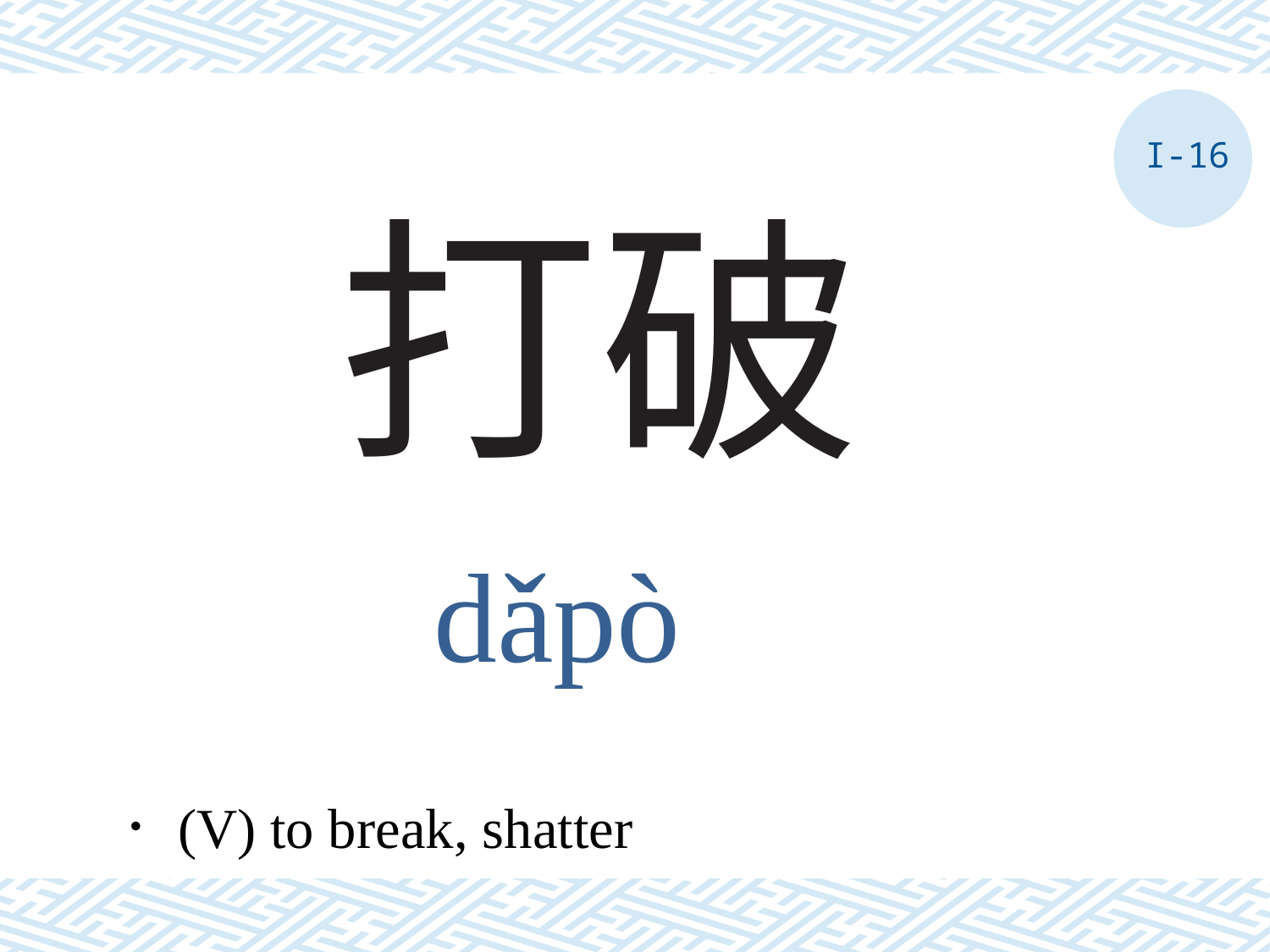

I-16

# 打破
dǎpò
．(V) to break, shatter